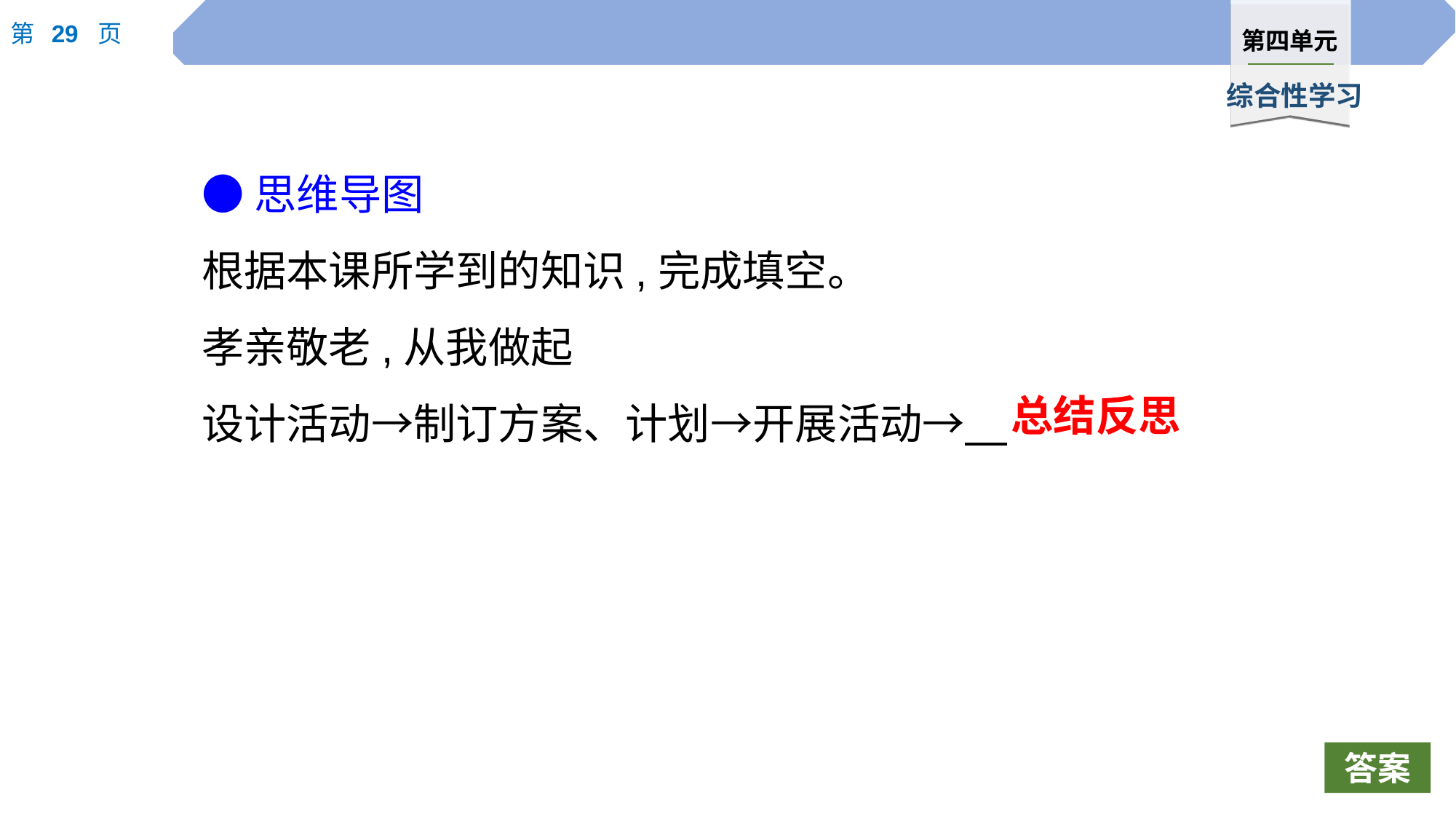

●思维导图
根据本课所学到的知识,完成填空。
孝亲敬老,从我做起
设计活动→制订方案、计划→开展活动→

总结反思
答案